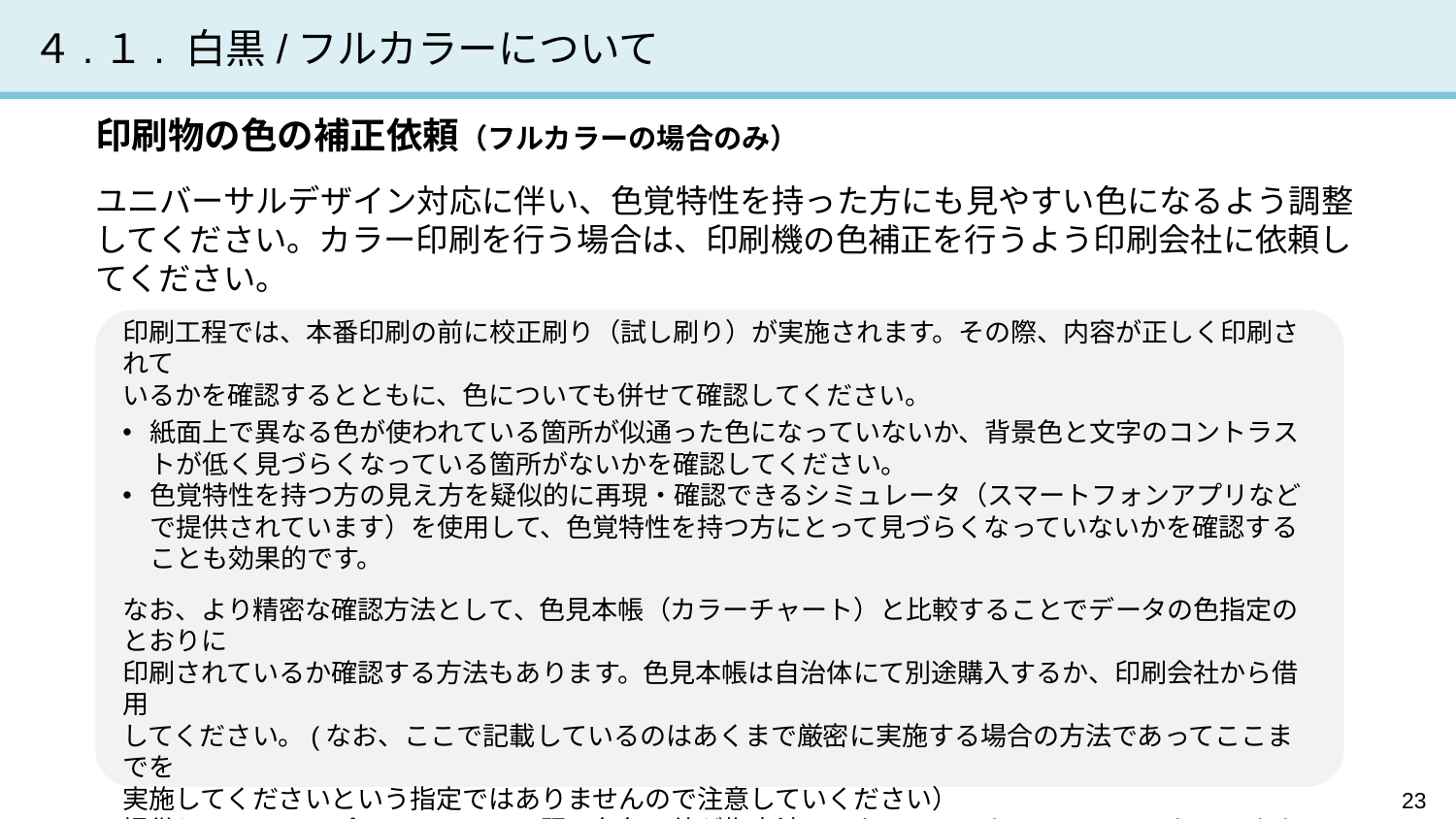

# ４.１. 白黒/フルカラーについて
印刷物の色の補正依頼（フルカラーの場合のみ）
ユニバーサルデザイン対応に伴い、色覚特性を持った方にも見やすい色になるよう調整してください。カラー印刷を行う場合は、印刷機の色補正を行うよう印刷会社に依頼してください。

印刷工程では、本番印刷の前に校正刷り（試し刷り）が実施されます。その際、内容が正しく印刷されて
いるかを確認するとともに、色についても併せて確認してください。
紙面上で異なる色が使われている箇所が似通った色になっていないか、背景色と文字のコントラストが低く見づらくなっている箇所がないかを確認してください。
色覚特性を持つ方の見え方を疑似的に再現・確認できるシミュレータ（スマートフォンアプリなどで提供されています）を使用して、色覚特性を持つ方にとって見づらくなっていないかを確認することも効果的です。

なお、より精密な確認方法として、色見本帳（カラーチャート）と比較することでデータの色指定のとおりに
印刷されているか確認する方法もあります。色見本帳は自治体にて別途購入するか、印刷会社から借用
してください。(なお、ここで記載しているのはあくまで厳密に実施する場合の方法であってここまでを
実施してくださいという指定ではありませんので注意していください）
提供しているサンプルファイルには既に各色の値が指定済みとなっているため、ファイルをそのまま読みこんで使用できる印刷業者の場合は特に色を指定する必要はありません。そのまま使用できない場合や
色見本帳で確認する際には、次ページ以降で示す値を参照するようにしてください。